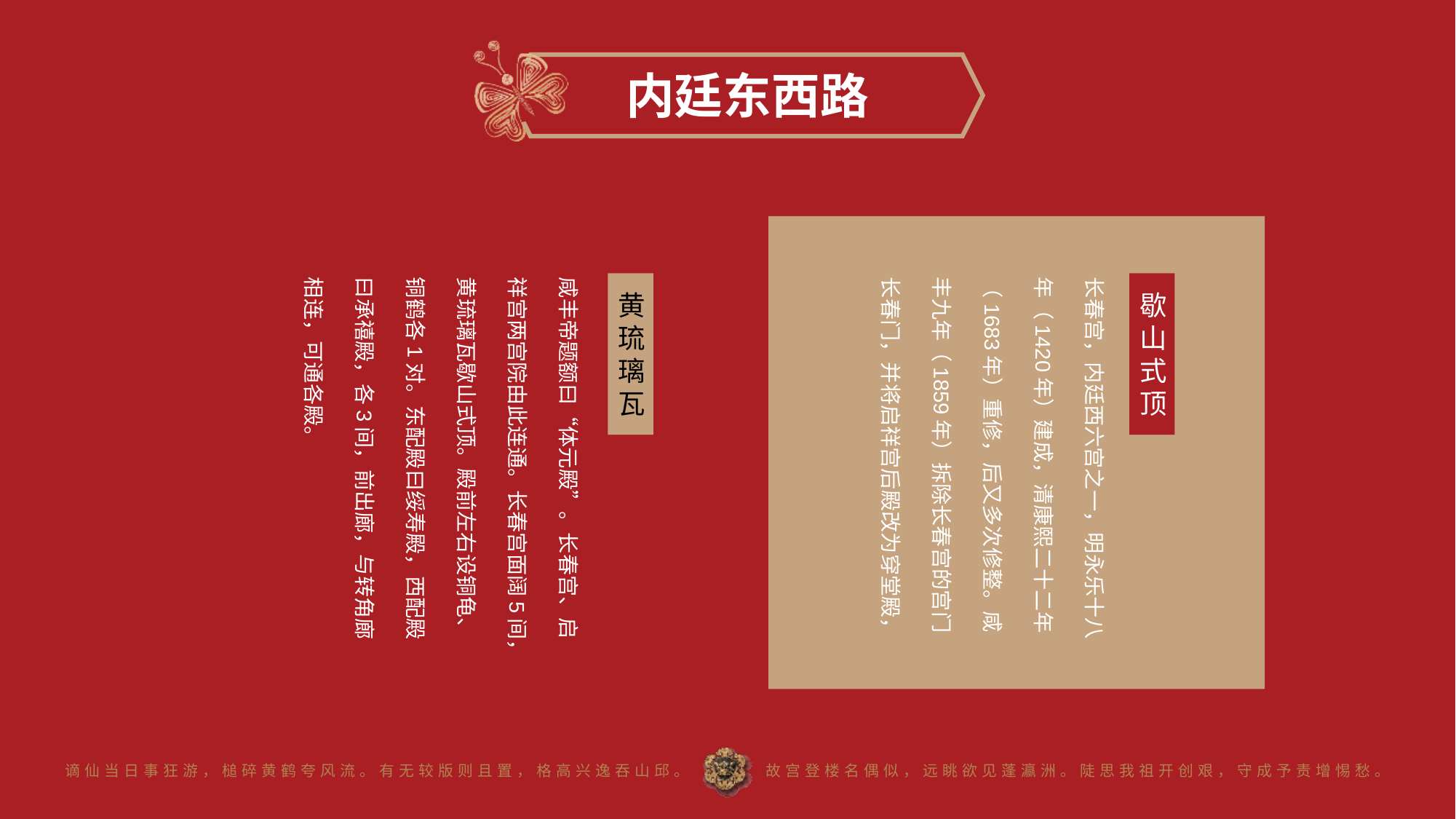

内廷东西路

长春宫，内廷西六宫之一，明永乐十八年（1420年）建成，清康熙二十二年（1683年）重修，后又多次修整。咸丰九年（1859年）拆除长春宫的宫门长春门，并将启祥宫后殿改为穿堂殿，
歇山式顶
咸丰帝题额曰“体元殿”。长春宫、启祥宫两宫院由此连通。长春宫面阔5间，黄琉璃瓦歇山式顶。殿前左右设铜龟、铜鹤各1对。东配殿曰绥寿殿，西配殿曰承禧殿，各3间，前出廊，与转角廊相连，可通各殿。
黄琉璃瓦